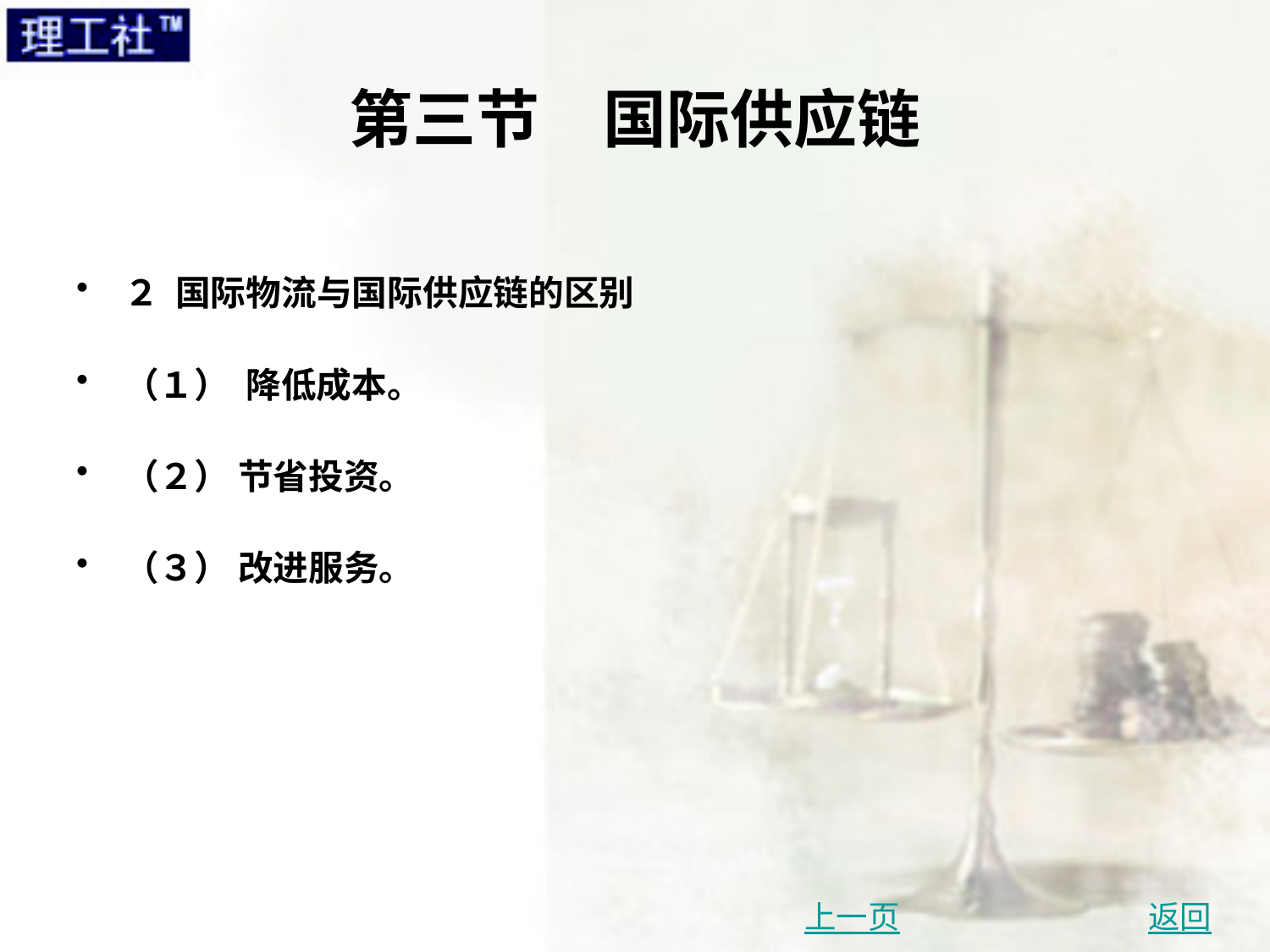

# 第三节　国际供应链
２  国际物流与国际供应链的区别
（１）  降低成本。
（２） 节省投资。
（３） 改进服务。
上一页
返回